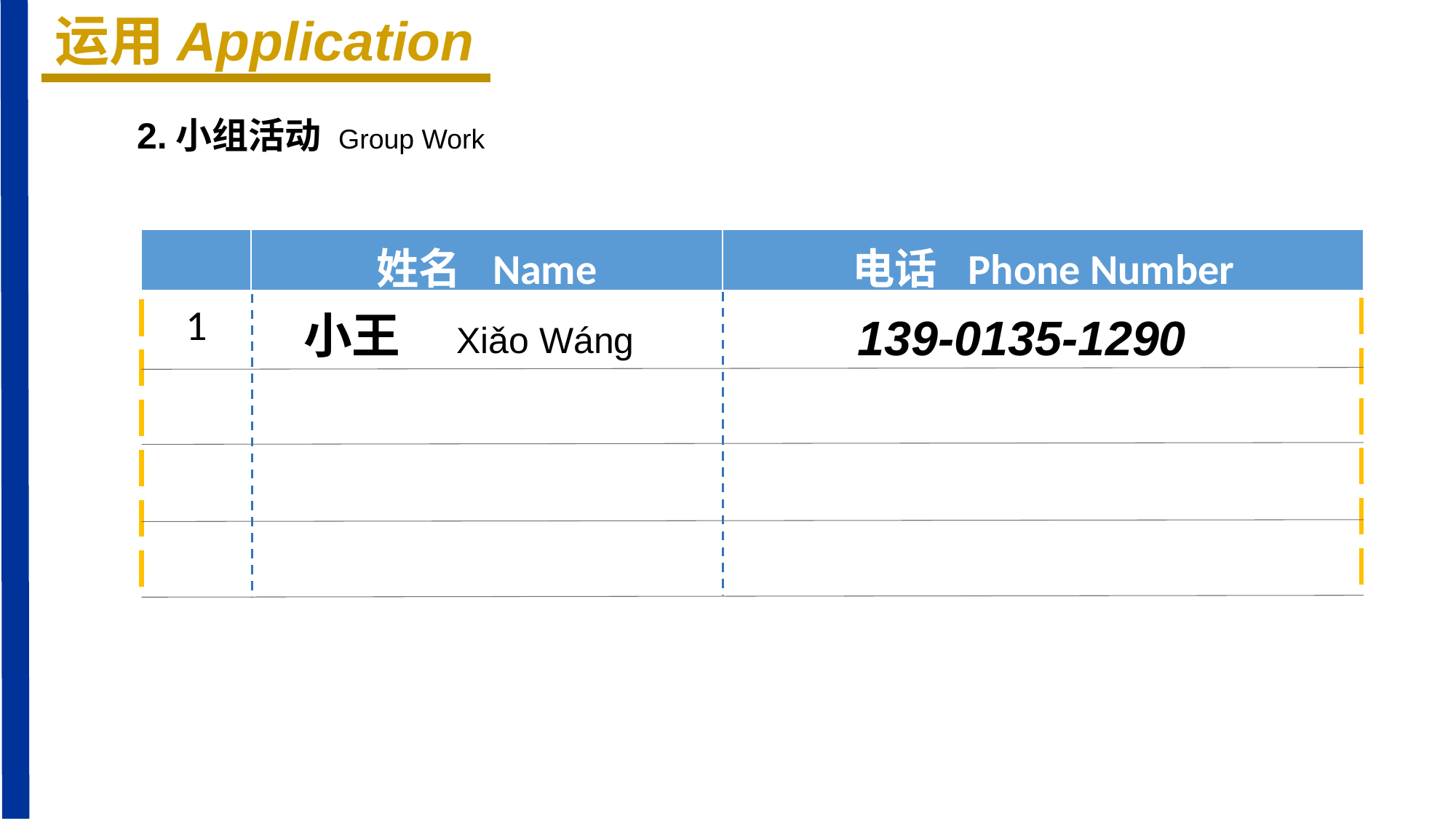

运用Application
2.小组活动 Group Work
|  | 姓名 Name | 电话 Phone Number |
| --- | --- | --- |
| 1 |  |  |
|  |  |  |
|  |  |  |
|  |  |  |
小王    Xiǎo Wánɡ
139-0135-1290